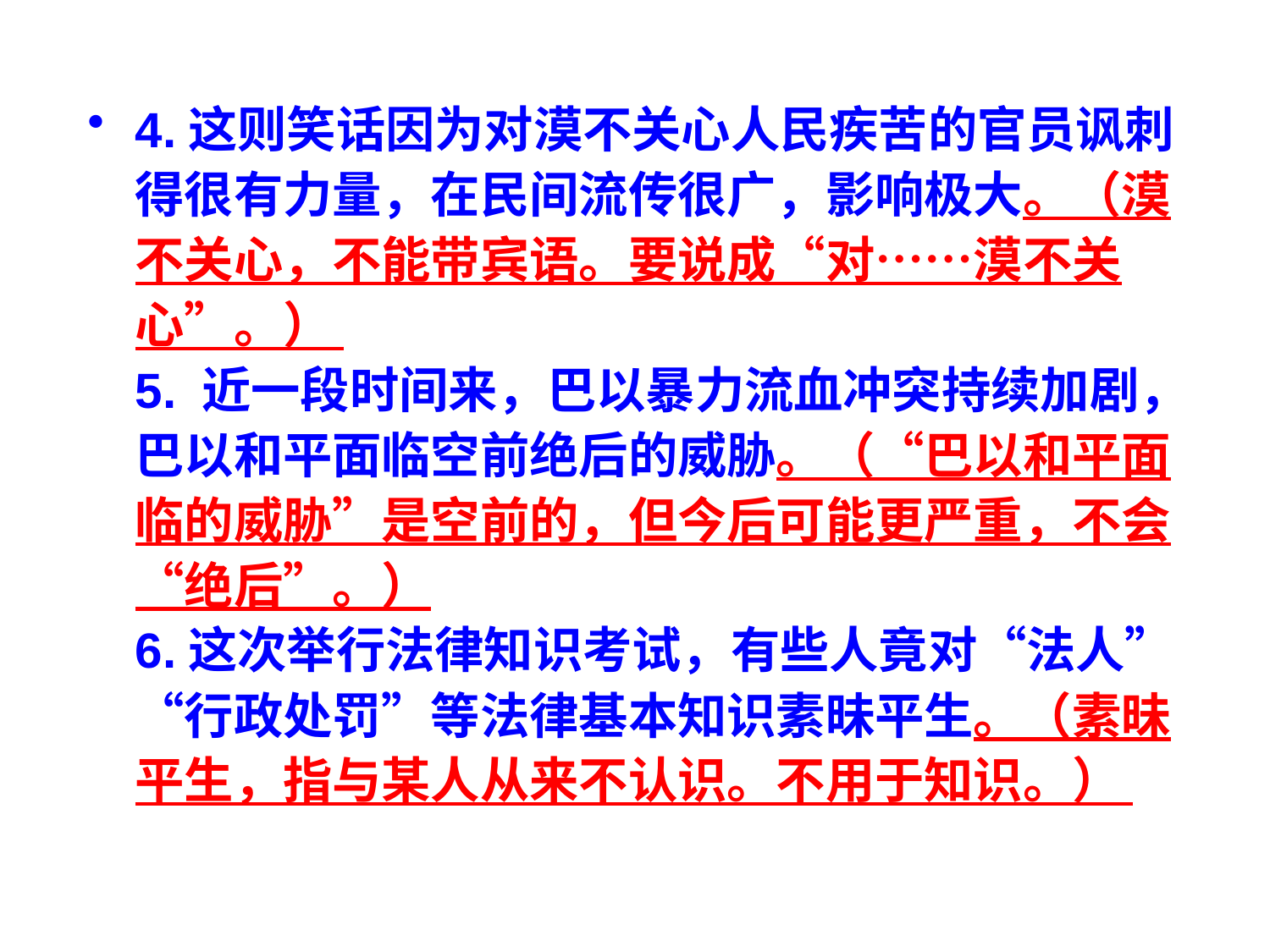

4.这则笑话因为对漠不关心人民疾苦的官员讽刺得很有力量，在民间流传很广，影响极大。（漠不关心，不能带宾语。要说成“对……漠不关心”。） 
5. 近一段时间来，巴以暴力流血冲突持续加剧，巴以和平面临空前绝后的威胁。（“巴以和平面临的威胁”是空前的，但今后可能更严重，不会“绝后”。）
6.这次举行法律知识考试，有些人竟对“法人”“行政处罚”等法律基本知识素昧平生。（素昧平生，指与某人从来不认识。不用于知识。）